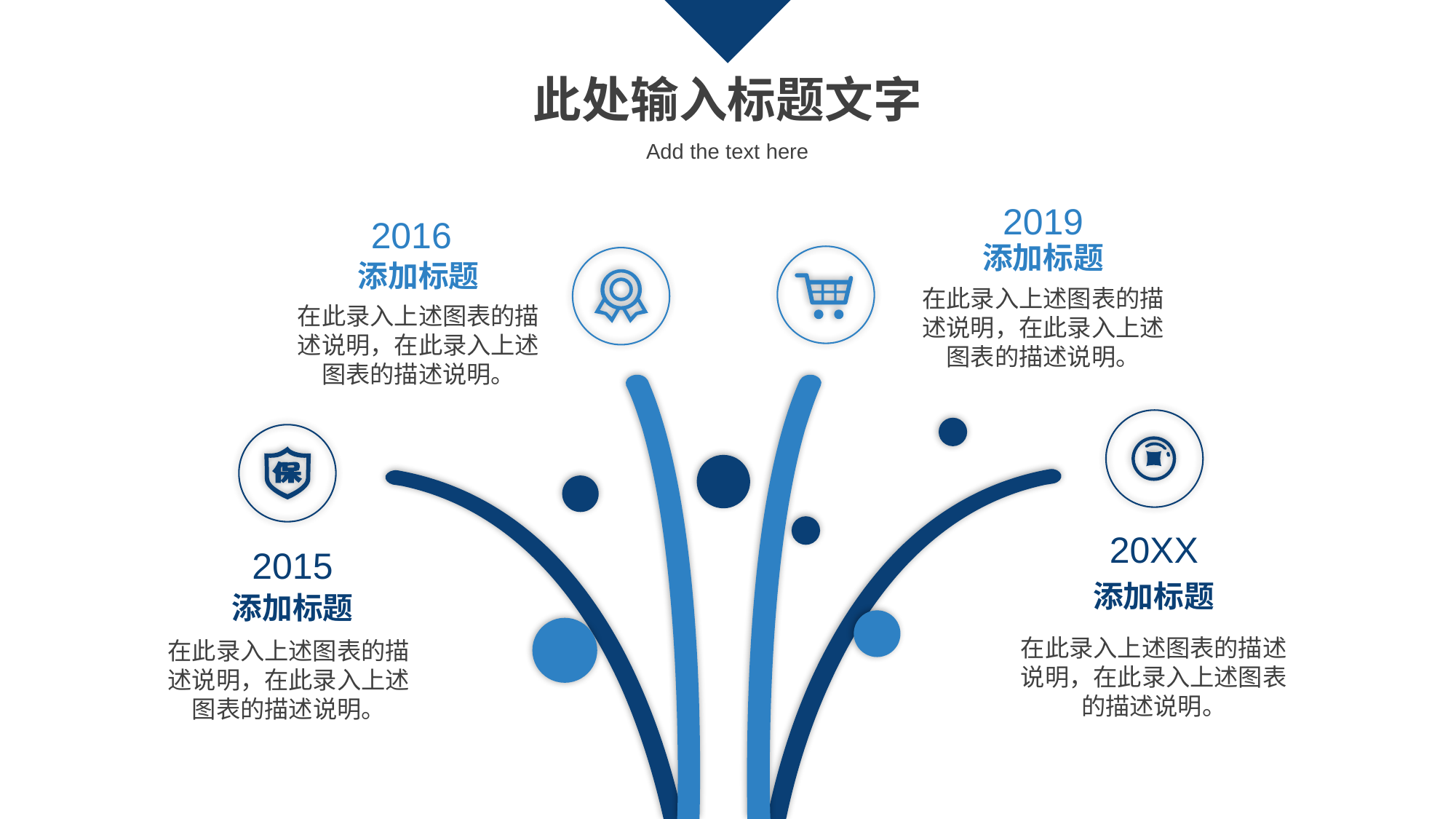

此处输入标题文字
Add the text here
2019
添加标题
在此录入上述图表的描述说明，在此录入上述图表的描述说明。
2016
添加标题
在此录入上述图表的描述说明，在此录入上述图表的描述说明。

20XX
添加标题
在此录入上述图表的描述说明，在此录入上述图表的描述说明。
2015
添加标题
在此录入上述图表的描述说明，在此录入上述图表的描述说明。